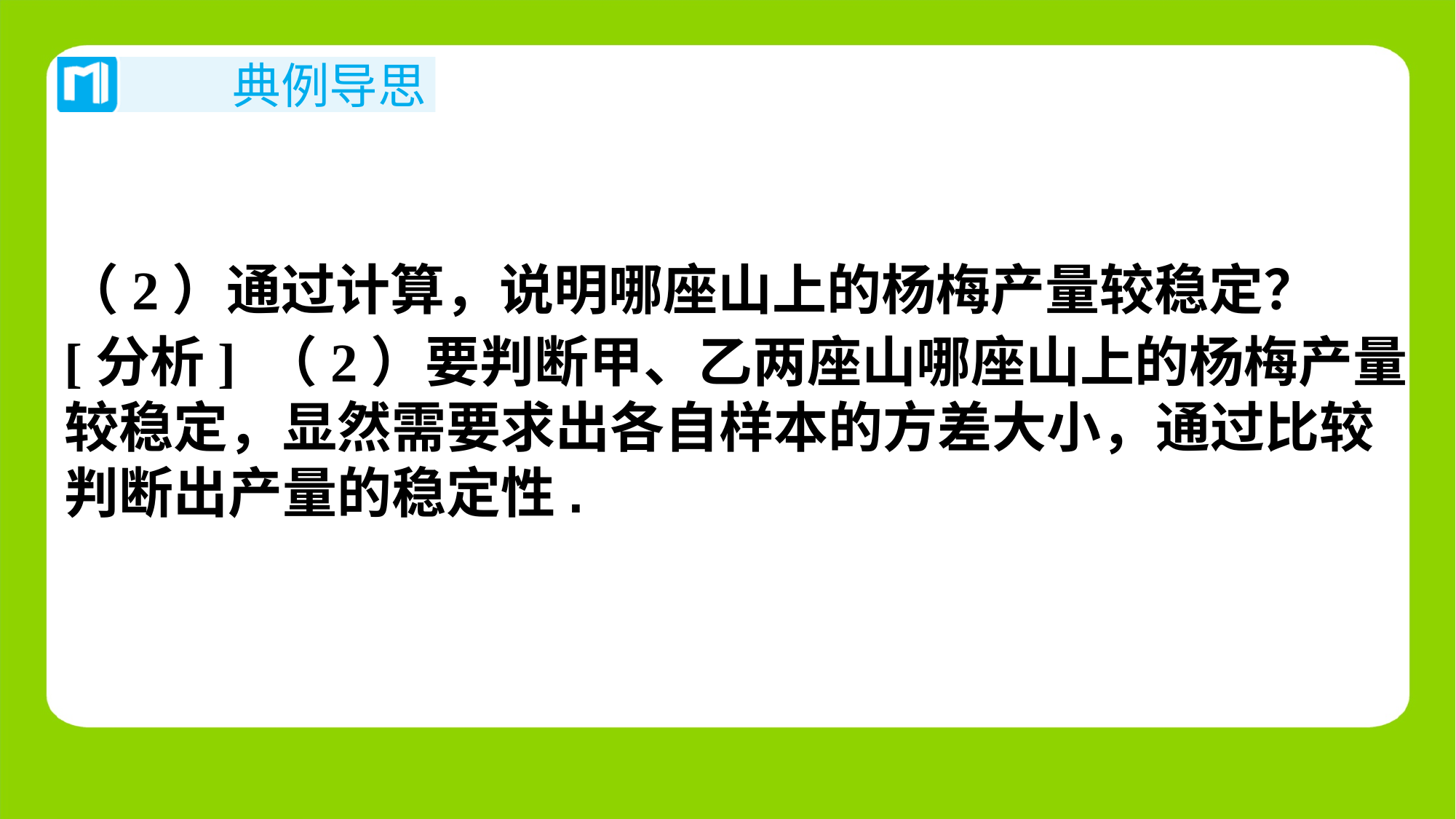

（2）通过计算，说明哪座山上的杨梅产量较稳定？
[分析] （2）要判断甲、乙两座山哪座山上的杨梅产量
较稳定，显然需要求出各自样本的方差大小，通过比较
判断出产量的稳定性.